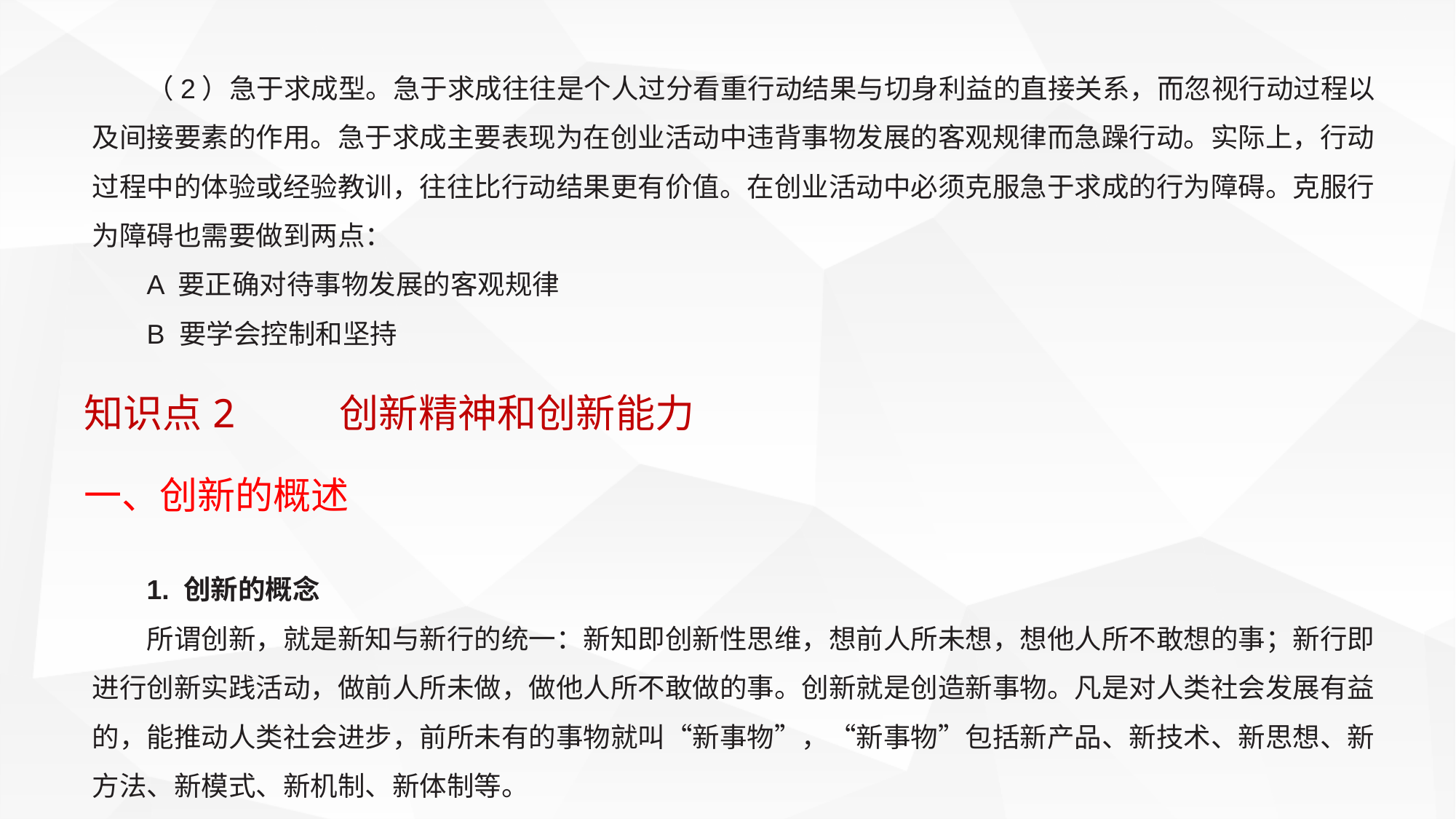

（2）急于求成型。急于求成往往是个人过分看重行动结果与切身利益的直接关系，而忽视行动过程以及间接要素的作用。急于求成主要表现为在创业活动中违背事物发展的客观规律而急躁行动。实际上，行动过程中的体验或经验教训，往往比行动结果更有价值。在创业活动中必须克服急于求成的行为障碍。克服行为障碍也需要做到两点：
A 要正确对待事物发展的客观规律
B 要学会控制和坚持
知识点2    创新精神和创新能力
一、创新的概述
1. 创新的概念
所谓创新，就是新知与新行的统一：新知即创新性思维，想前人所未想，想他人所不敢想的事；新行即进行创新实践活动，做前人所未做，做他人所不敢做的事。创新就是创造新事物。凡是对人类社会发展有益的，能推动人类社会进步，前所未有的事物就叫“新事物”，“新事物”包括新产品、新技术、新思想、新方法、新模式、新机制、新体制等。